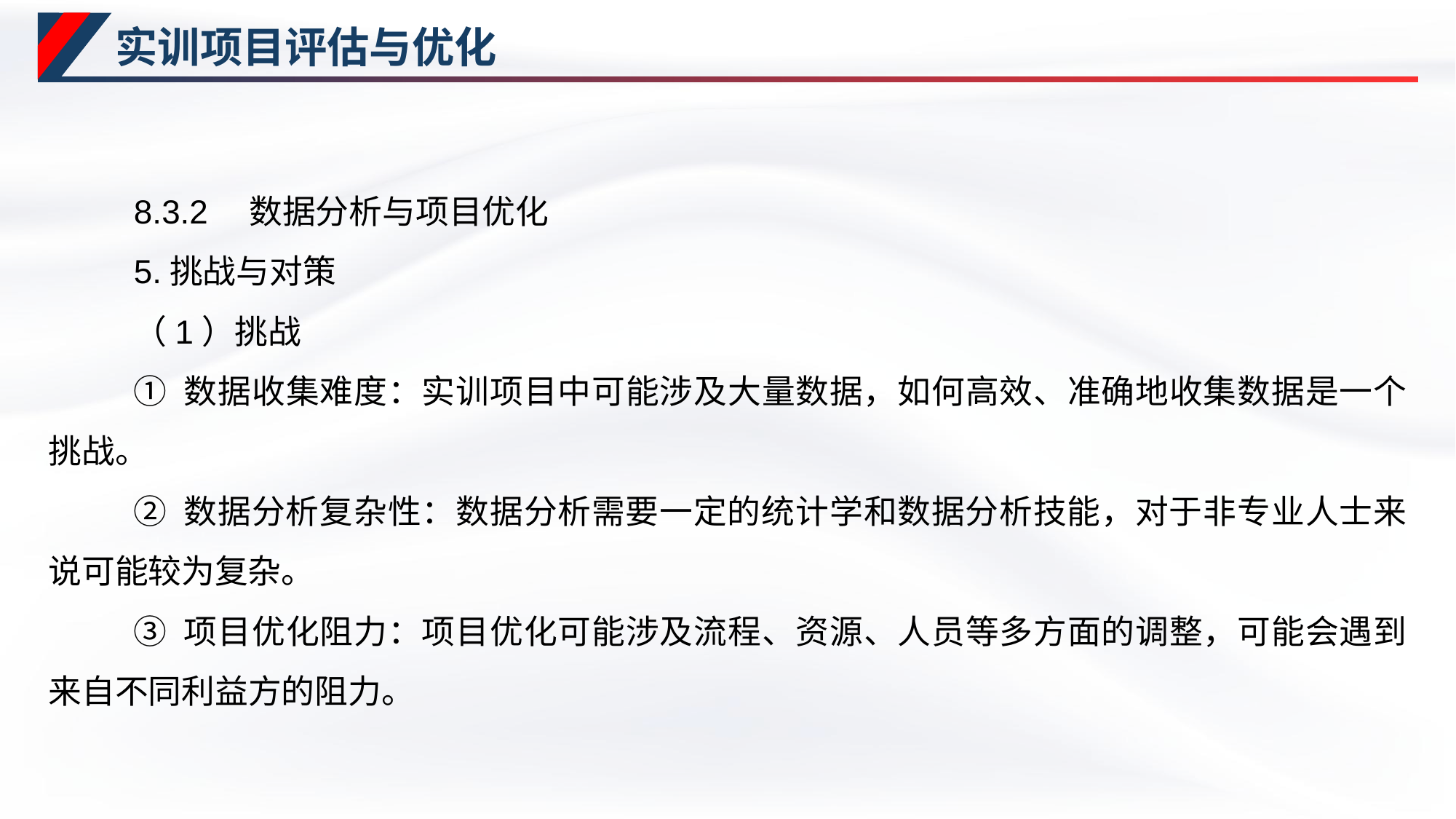

# 实训项目评估与优化
8.3.2　数据分析与项目优化
5.挑战与对策
（1）挑战
① 数据收集难度：实训项目中可能涉及大量数据，如何高效、准确地收集数据是一个挑战。
② 数据分析复杂性：数据分析需要一定的统计学和数据分析技能，对于非专业人士来说可能较为复杂。
③ 项目优化阻力：项目优化可能涉及流程、资源、人员等多方面的调整，可能会遇到来自不同利益方的阻力。